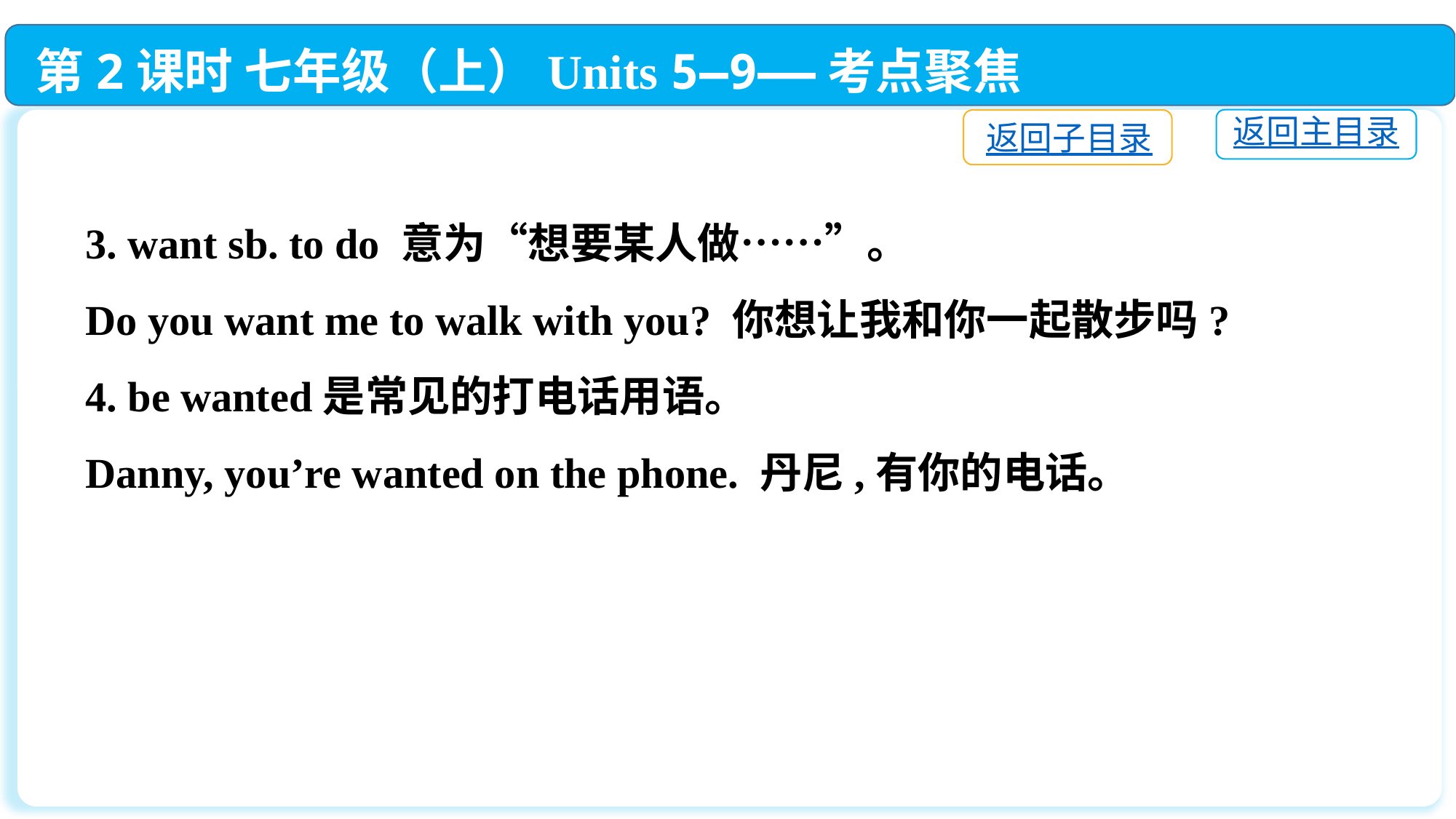

第2课时 七年级（上）Units 5—9——考点聚焦

返回主目录

返回子目录
3. want sb. to do 意为“想要某人做……”。
Do you want me to walk with you? 你想让我和你一起散步吗?
4. be wanted是常见的打电话用语。
Danny, you’re wanted on the phone. 丹尼,有你的电话。